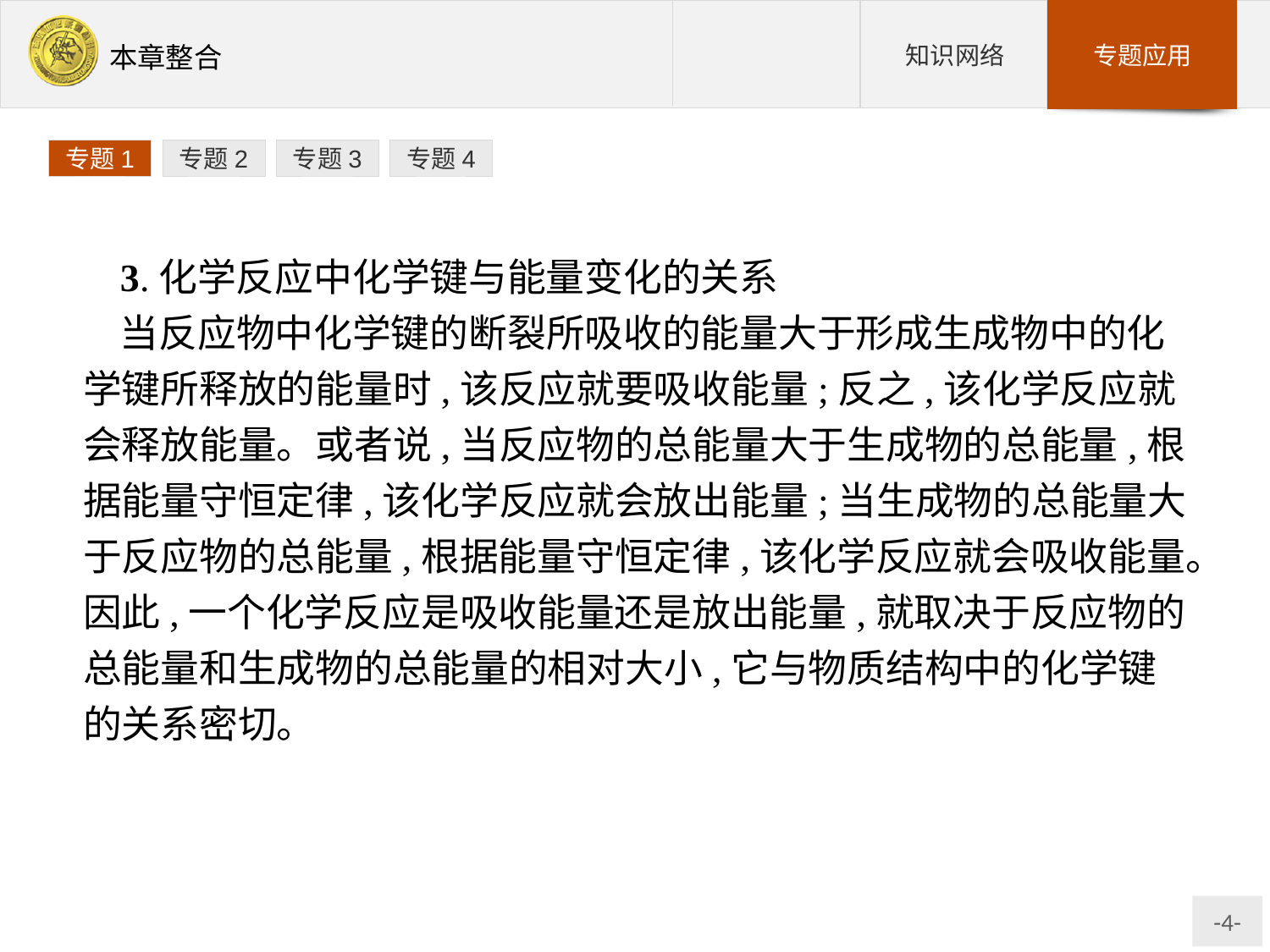

专题1
专题2
专题3
专题4
3.化学反应中化学键与能量变化的关系
当反应物中化学键的断裂所吸收的能量大于形成生成物中的化学键所释放的能量时,该反应就要吸收能量;反之,该化学反应就会释放能量。或者说,当反应物的总能量大于生成物的总能量,根据能量守恒定律,该化学反应就会放出能量;当生成物的总能量大于反应物的总能量,根据能量守恒定律,该化学反应就会吸收能量。因此,一个化学反应是吸收能量还是放出能量,就取决于反应物的总能量和生成物的总能量的相对大小,它与物质结构中的化学键的关系密切。